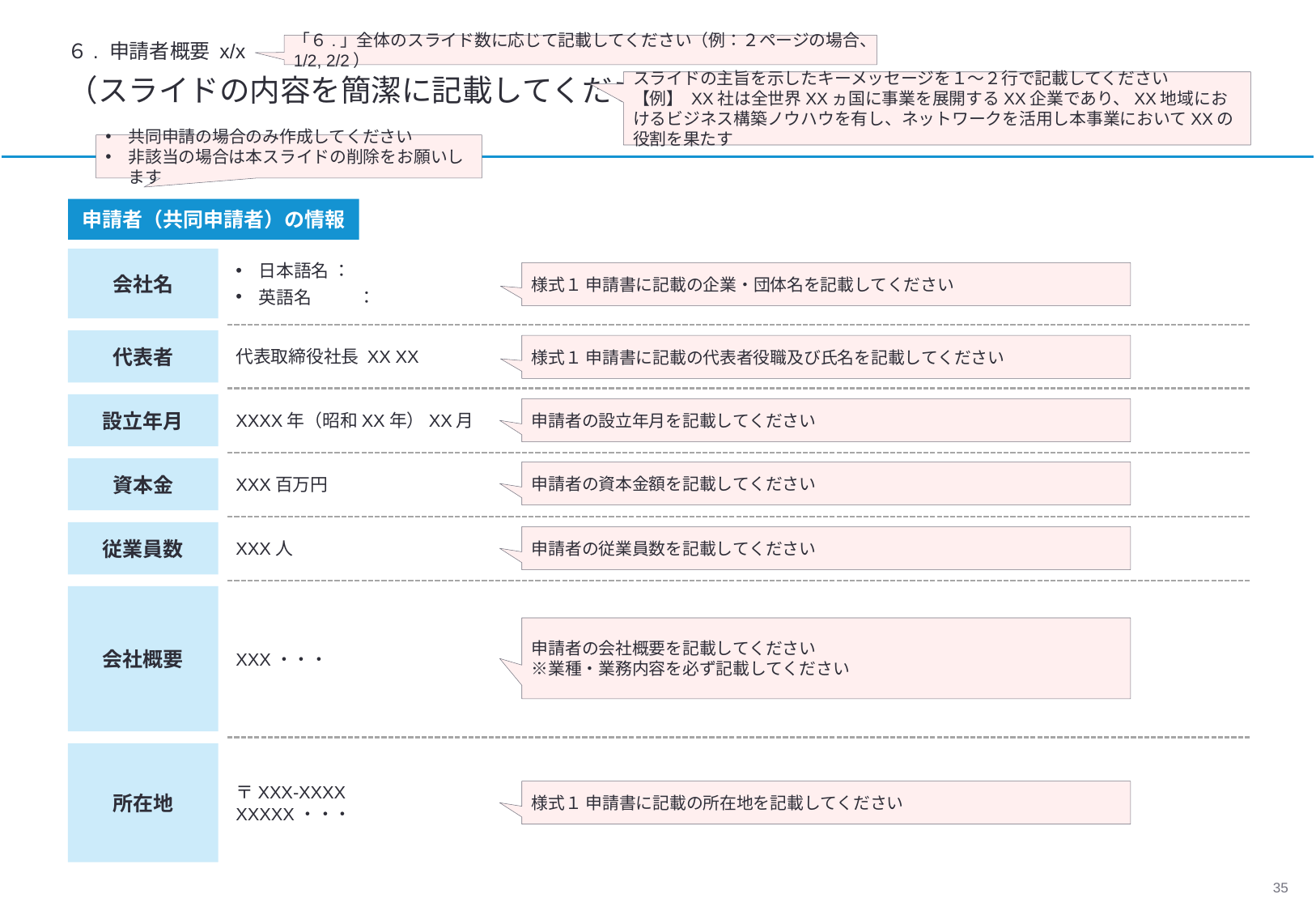

６. 申請者概要 x/x
「６.」全体のスライド数に応じて記載してください（例：２ページの場合、1/2, 2/2）
（スライドの内容を簡潔に記載してください）
スライドの主旨を示したキーメッセージを１～２行で記載してください
【例】 XX社は全世界XXヵ国に事業を展開するXX企業であり、XX地域におけるビジネス構築ノウハウを有し、ネットワークを活用し本事業においてXXの役割を果たす
共同申請の場合のみ作成してください
非該当の場合は本スライドの削除をお願いします
申請者（共同申請者）の情報
会社名
日本語名 ：
英語名	：
様式１ 申請書に記載の企業・団体名を記載してください
代表者
代表取締役社長 XX XX
様式１ 申請書に記載の代表者役職及び氏名を記載してください
設立年月
XXXX年（昭和XX年）XX月
申請者の設立年月を記載してください
資本金
XXX百万円
申請者の資本金額を記載してください
従業員数
XXX人
申請者の従業員数を記載してください
会社概要
XXX・・・
申請者の会社概要を記載してください
※業種・業務内容を必ず記載してください
所在地
〒XXX-XXXX
XXXXX・・・
様式１ 申請書に記載の所在地を記載してください